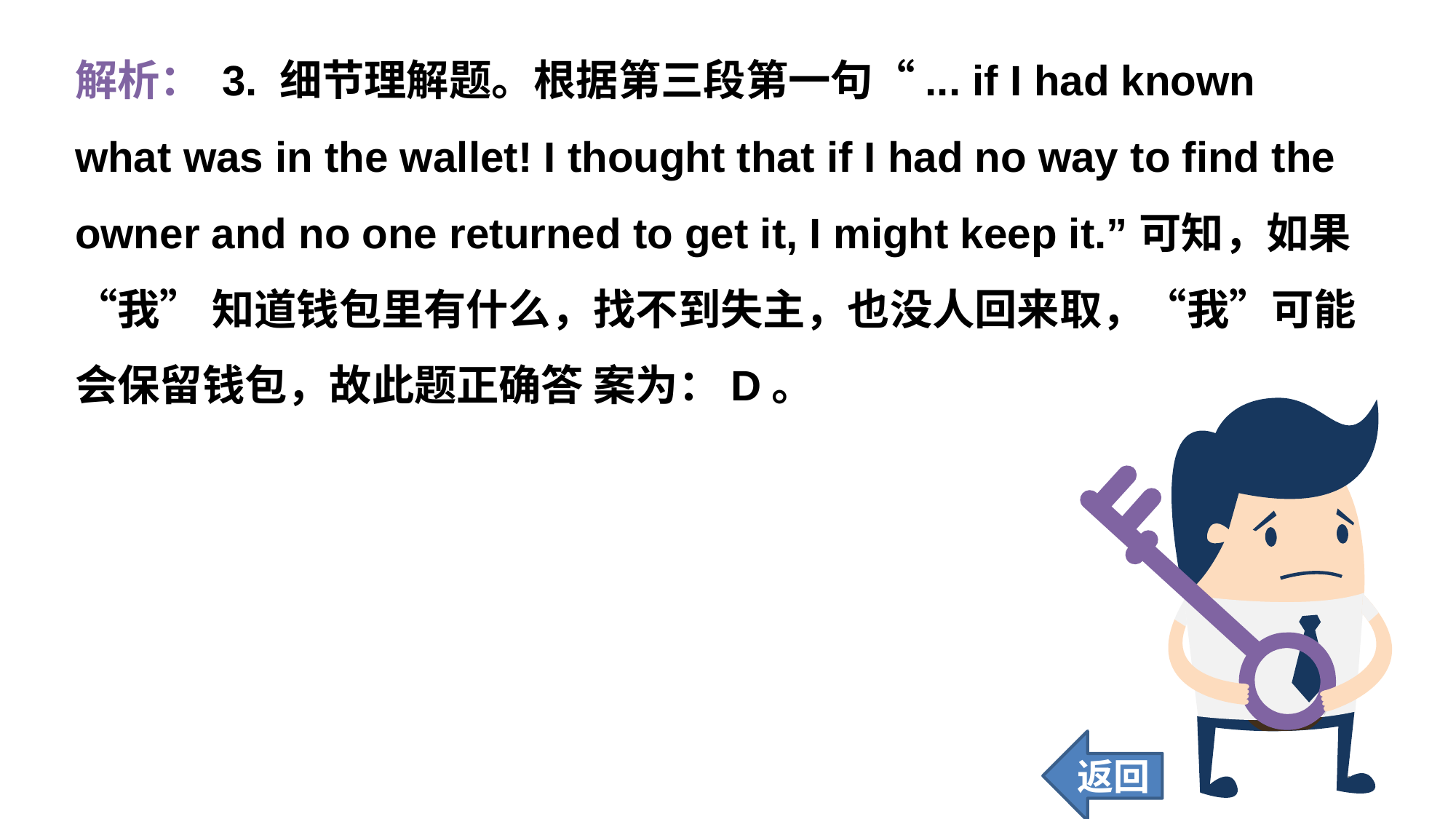

解析： 3. 细节理解题。根据第三段第一句“... if I had known what was in the wallet! I thought that if I had no way to find the owner and no one returned to get it, I might keep it.”可知，如果“我” 知道钱包里有什么，找不到失主，也没人回来取，“我”可能会保留钱包，故此题正确答 案为：D。

返回
118